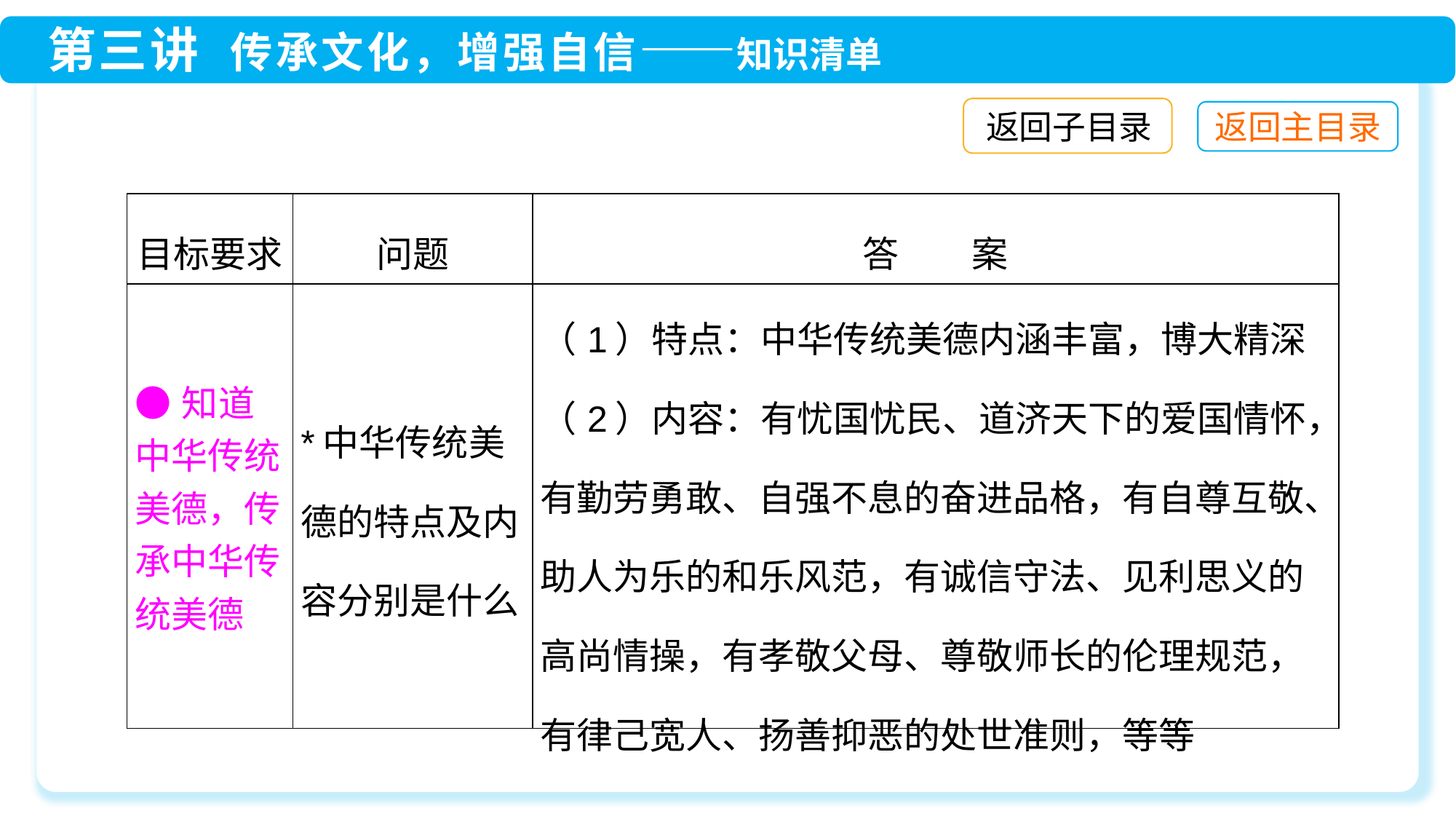

返回子目录
| 目标要求 | 问题 | 答　　案 |
| --- | --- | --- |
| ●知道中华传统美德，传承中华传统美德 | \*中华传统美德的特点及内容分别是什么 | （1）特点：中华传统美德内涵丰富，博大精深 （2）内容：有忧国忧民、道济天下的爱国情怀，有勤劳勇敢、自强不息的奋进品格，有自尊互敬、助人为乐的和乐风范，有诚信守法、见利思义的高尚情操，有孝敬父母、尊敬师长的伦理规范，有律己宽人、扬善抑恶的处世准则，等等 |